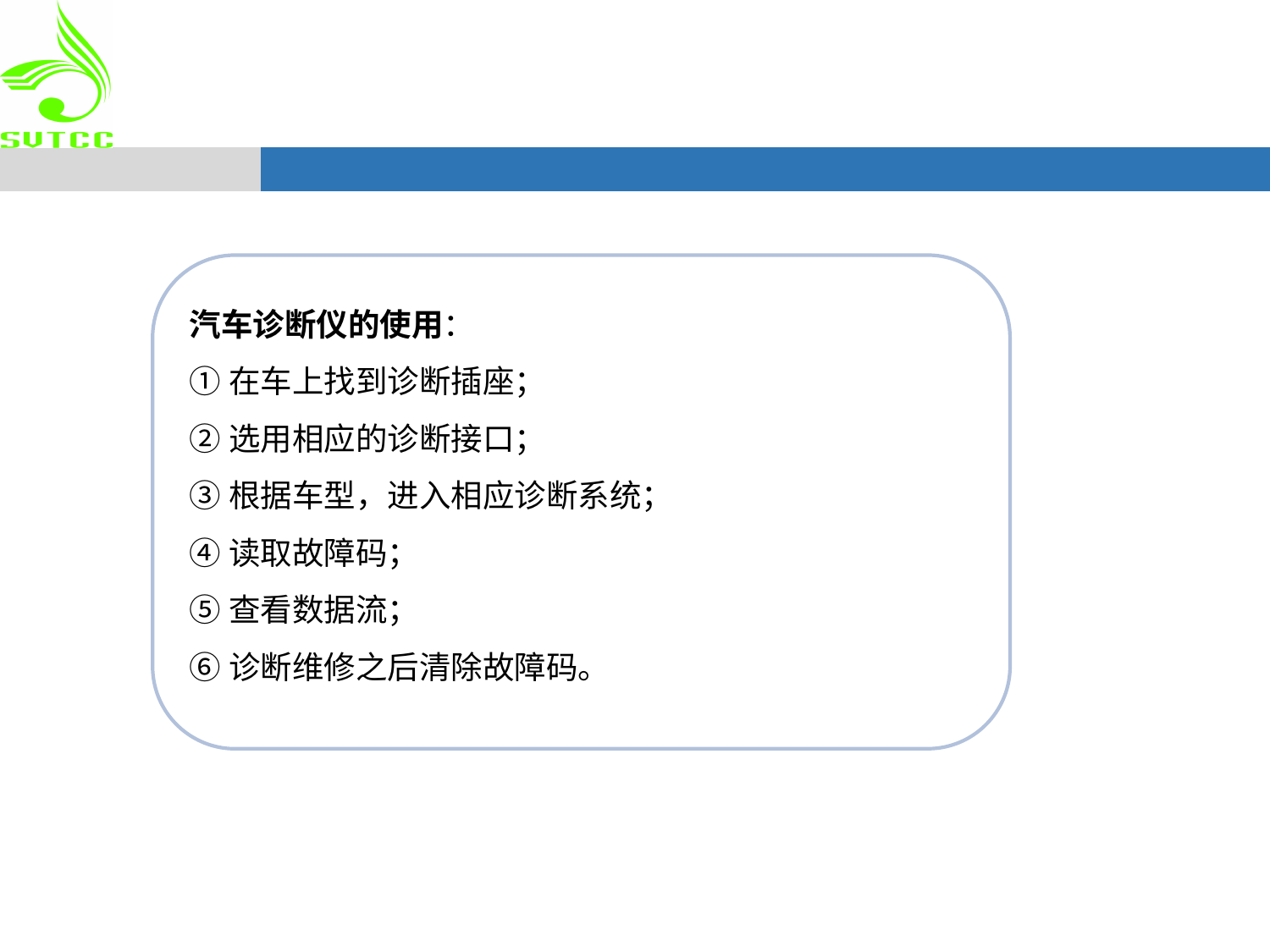

汽车诊断仪的使用：
①在车上找到诊断插座；
②选用相应的诊断接口；
③根据车型，进入相应诊断系统；
④读取故障码；
⑤查看数据流；
⑥诊断维修之后清除故障码。